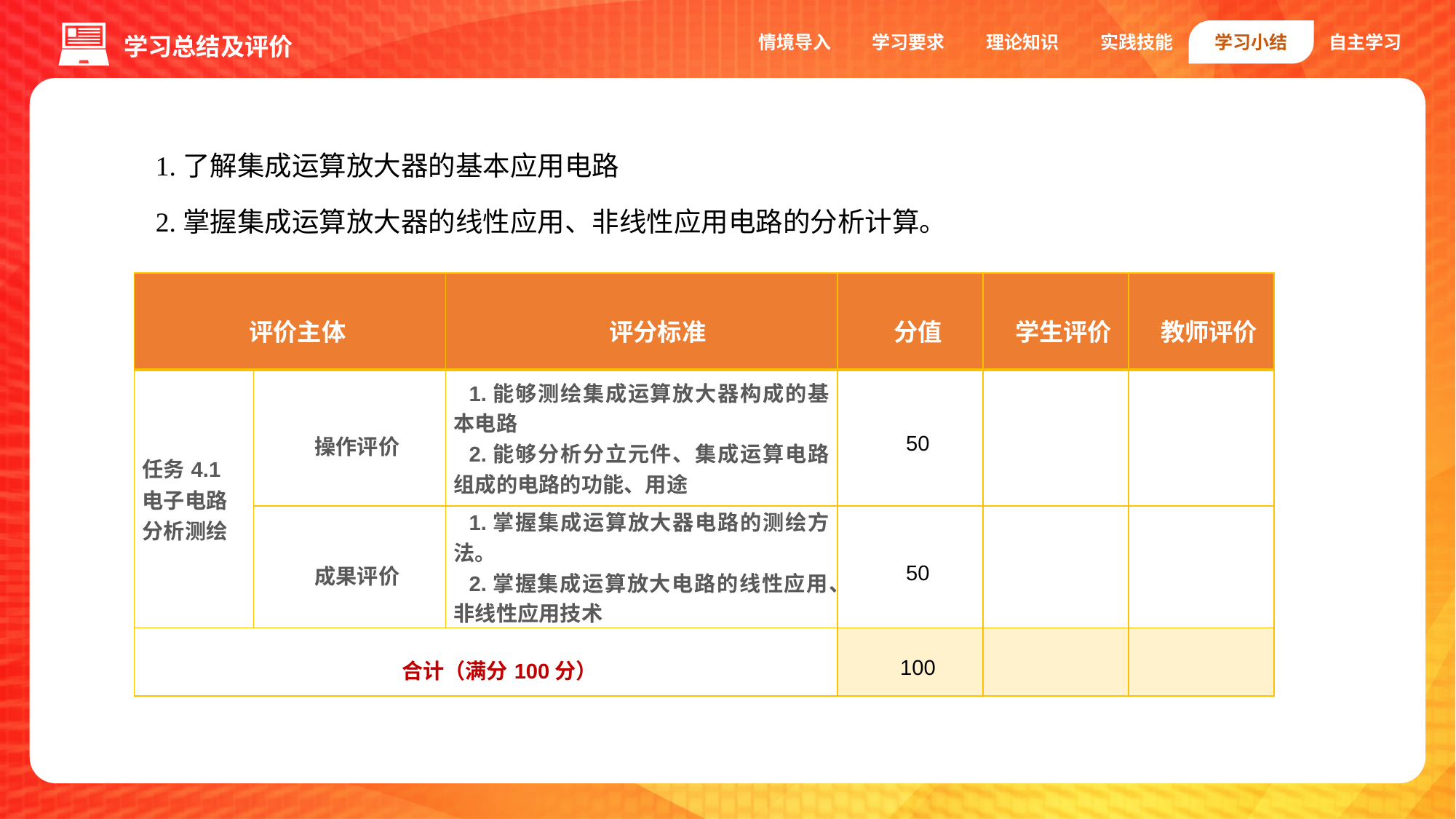

情境导入
学习要求
理论知识
实践技能
学习小结
自主学习

学习总结及评价
1.了解集成运算放大器的基本应用电路
2.掌握集成运算放大器的线性应用、非线性应用电路的分析计算。
| 评价主体 |  | 评分标准 | 分值 | 学生评价 | 教师评价 |
| --- | --- | --- | --- | --- | --- |
| 任务4.1 电子电路分析测绘 | 操作评价 | 1.能够测绘集成运算放大器构成的基本电路 2.能够分析分立元件、集成运算电路组成的电路的功能、用途 | 50 |  |  |
|  | 成果评价 | 1.掌握集成运算放大器电路的测绘方法。 2.掌握集成运算放大电路的线性应用、非线性应用技术 | 50 |  |  |
| 合计（满分100分） |  |  | 100 |  |  |